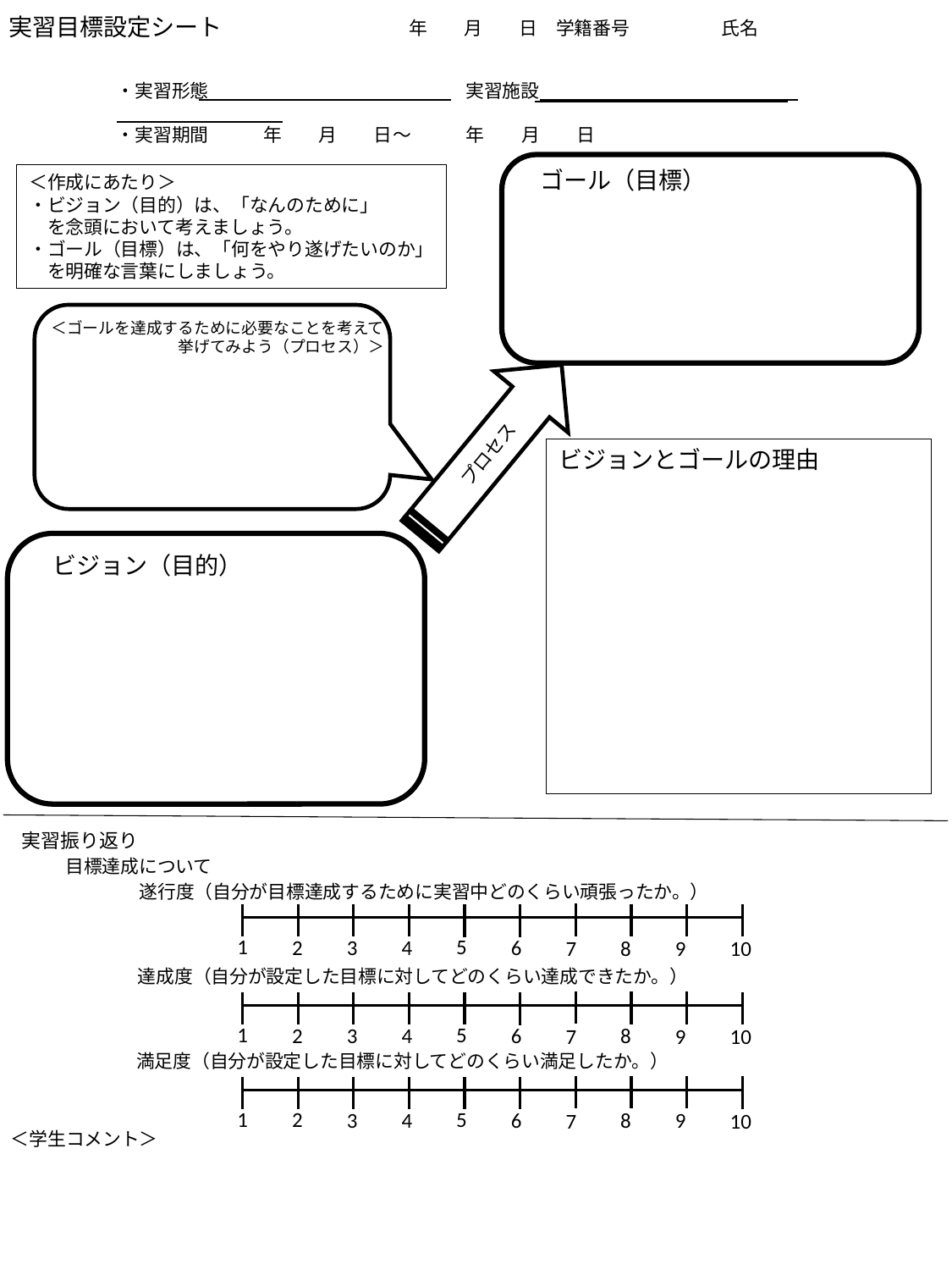

実習目標設定シート
年　　月　　日　学籍番号　　　　　氏名
・実習形態　　　　　　　　　　　　　　実習施設

・実習期間　　　年　　月　　日〜　　　年　　月　　日

ゴール（目標）
＜作成にあたり＞
・ビジョン（目的）は、「なんのために」
　を念頭において考えましょう。
・ゴール（目標）は、「何をやり遂げたいのか」
　を明確な言葉にしましょう。

＜ゴールを達成するために必要なことを考えて
　　　　　　　　挙げてみよう（プロセス）＞
プロセス
ビジョンとゴールの理由

ビジョン（目的）
実習振り返り
目標達成について
遂行度（自分が目標達成するために実習中どのくらい頑張ったか。）
5
1
2
3
4
6
8
9
10
7
達成度（自分が設定した目標に対してどのくらい達成できたか。）
5
1
2
3
4
6
8
9
10
7
満足度（自分が設定した目標に対してどのくらい満足したか。）
5
1
2
3
4
6
8
9
10
7
＜学生コメント＞